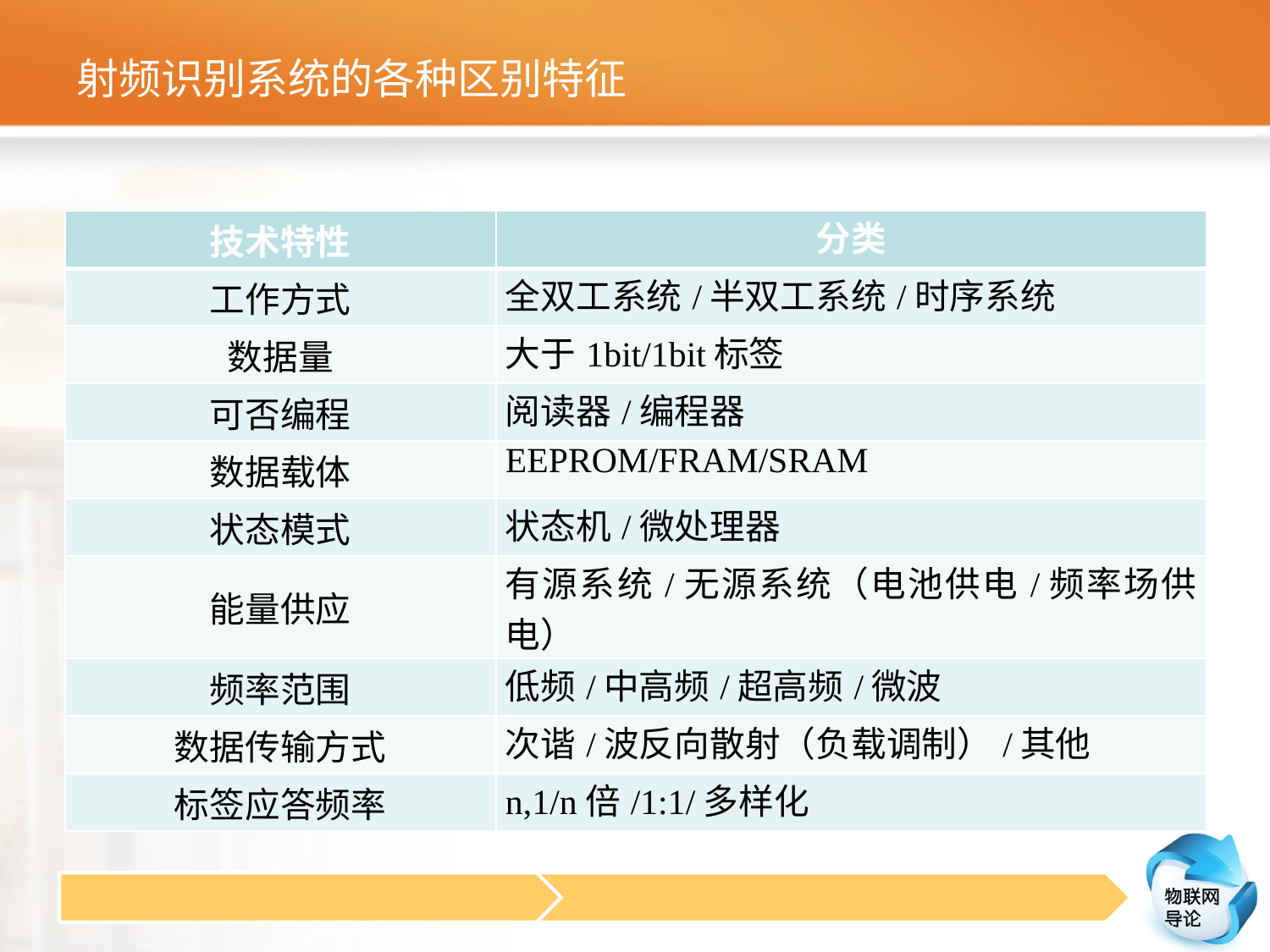

# 射频识别系统的各种区别特征
| 技术特性 | 分类 |
| --- | --- |
| 工作方式 | 全双工系统/半双工系统/时序系统 |
| 数据量 | 大于1bit/1bit标签 |
| 可否编程 | 阅读器/编程器 |
| 数据载体 | EEPROM/FRAM/SRAM |
| 状态模式 | 状态机/微处理器 |
| 能量供应 | 有源系统/无源系统（电池供电/频率场供电） |
| 频率范围 | 低频/中高频/超高频/微波 |
| 数据传输方式 | 次谐/波反向散射（负载调制）/其他 |
| 标签应答频率 | n,1/n倍/1:1/多样化 |